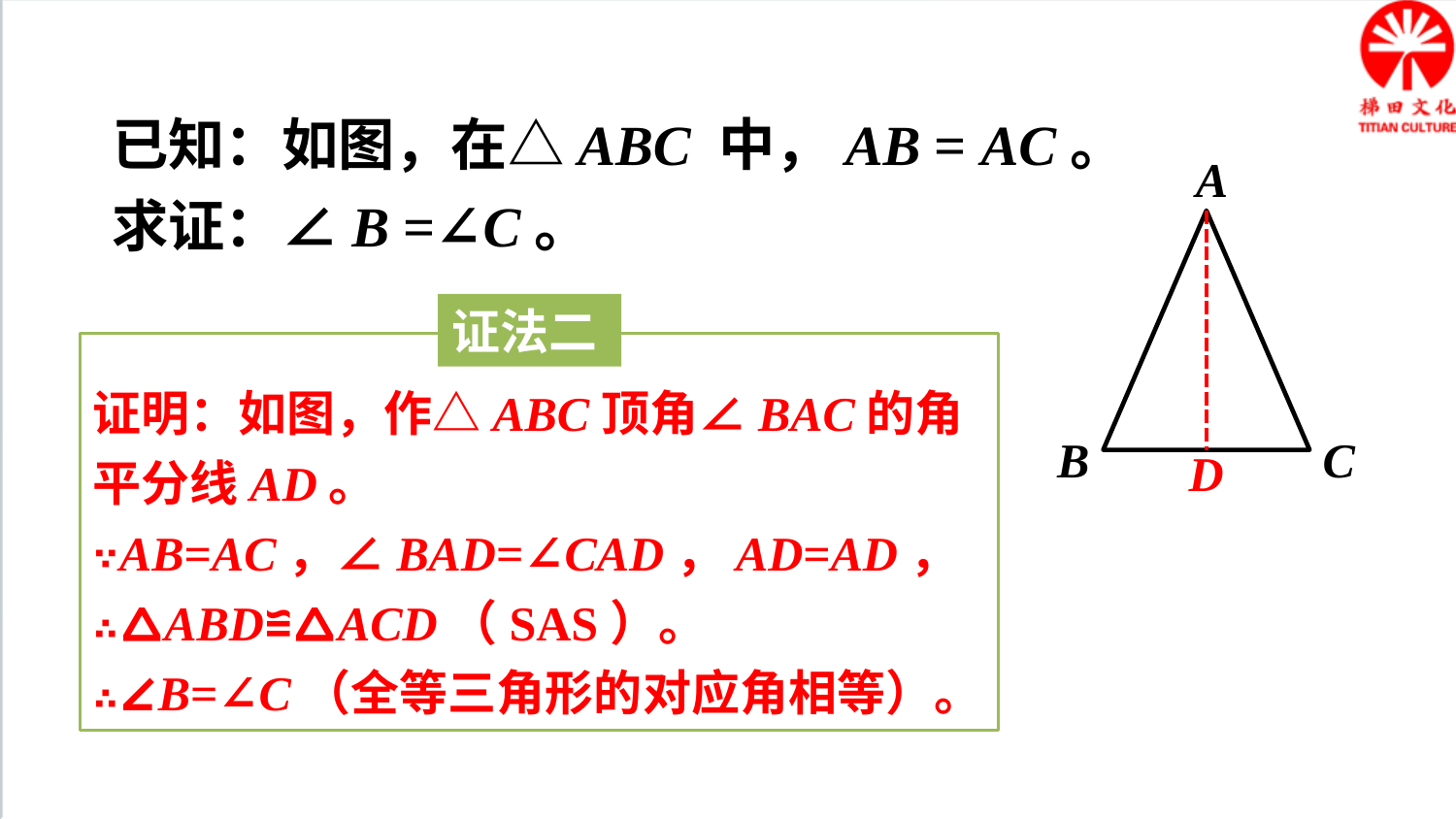

已知：如图，在△ABC 中，AB = AC。
求证：∠B =∠C。
A

B
C
D
证法二

证明：如图，作△ABC顶角∠BAC的角平分线AD。
∵AB=AC，∠BAD=∠CAD，AD=AD，
∴△ABD≌△ACD（SAS）。
∴∠B=∠C（全等三角形的对应角相等）。